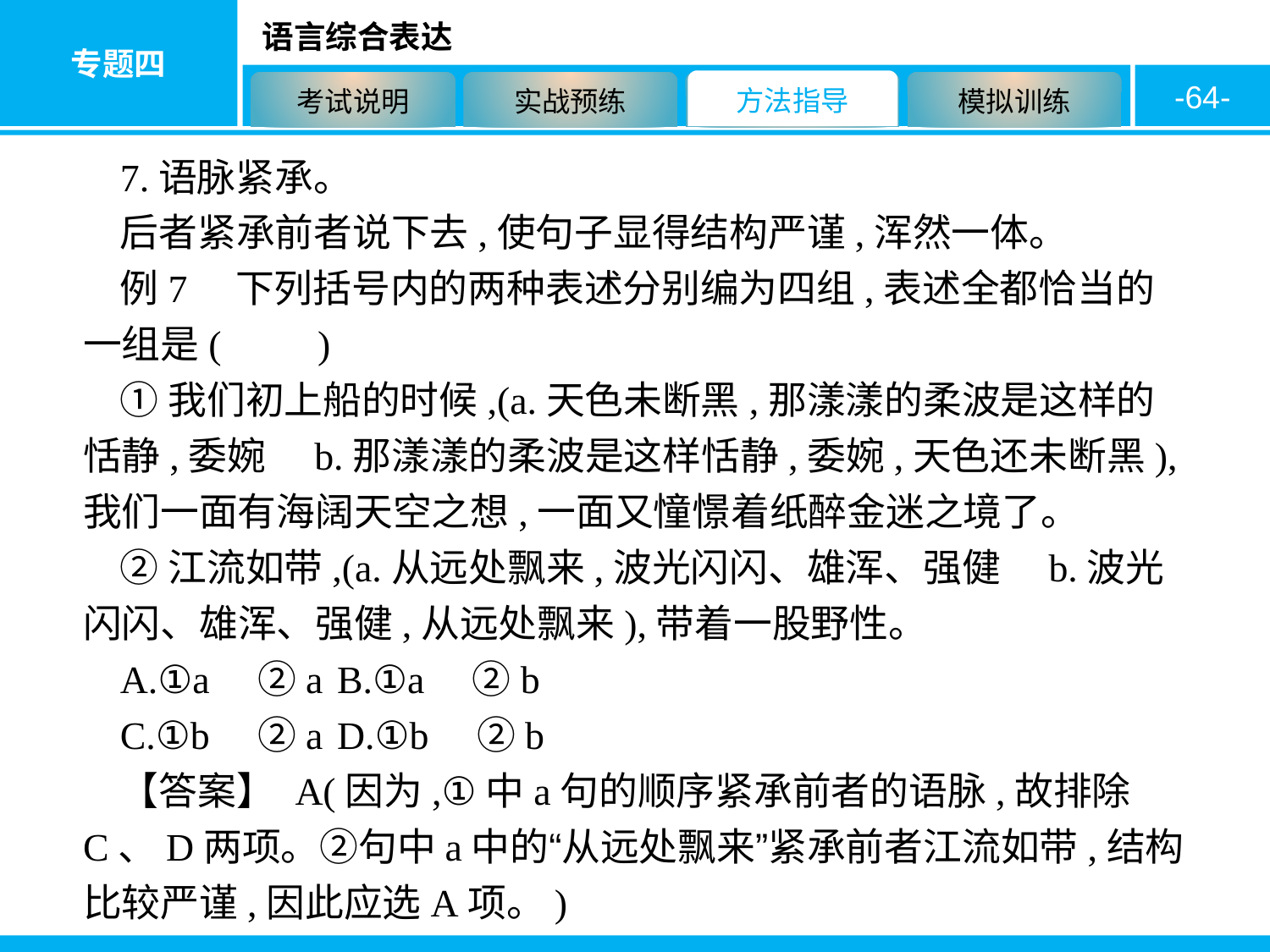

-64-
7.语脉紧承。
后者紧承前者说下去,使句子显得结构严谨,浑然一体。
例7　下列括号内的两种表述分别编为四组,表述全都恰当的一组是(　　)
①我们初上船的时候,(a.天色未断黑,那漾漾的柔波是这样的恬静,委婉　b.那漾漾的柔波是这样恬静,委婉,天色还未断黑),我们一面有海阔天空之想,一面又憧憬着纸醉金迷之境了。
②江流如带,(a.从远处飘来,波光闪闪、雄浑、强健　b.波光闪闪、雄浑、强健,从远处飘来),带着一股野性。
A.①a　②a	B.①a　②b
C.①b　②a	D.①b　②b
【答案】 A(因为,①中a句的顺序紧承前者的语脉,故排除C、D两项。②句中a中的“从远处飘来”紧承前者江流如带,结构比较严谨,因此应选A项。)